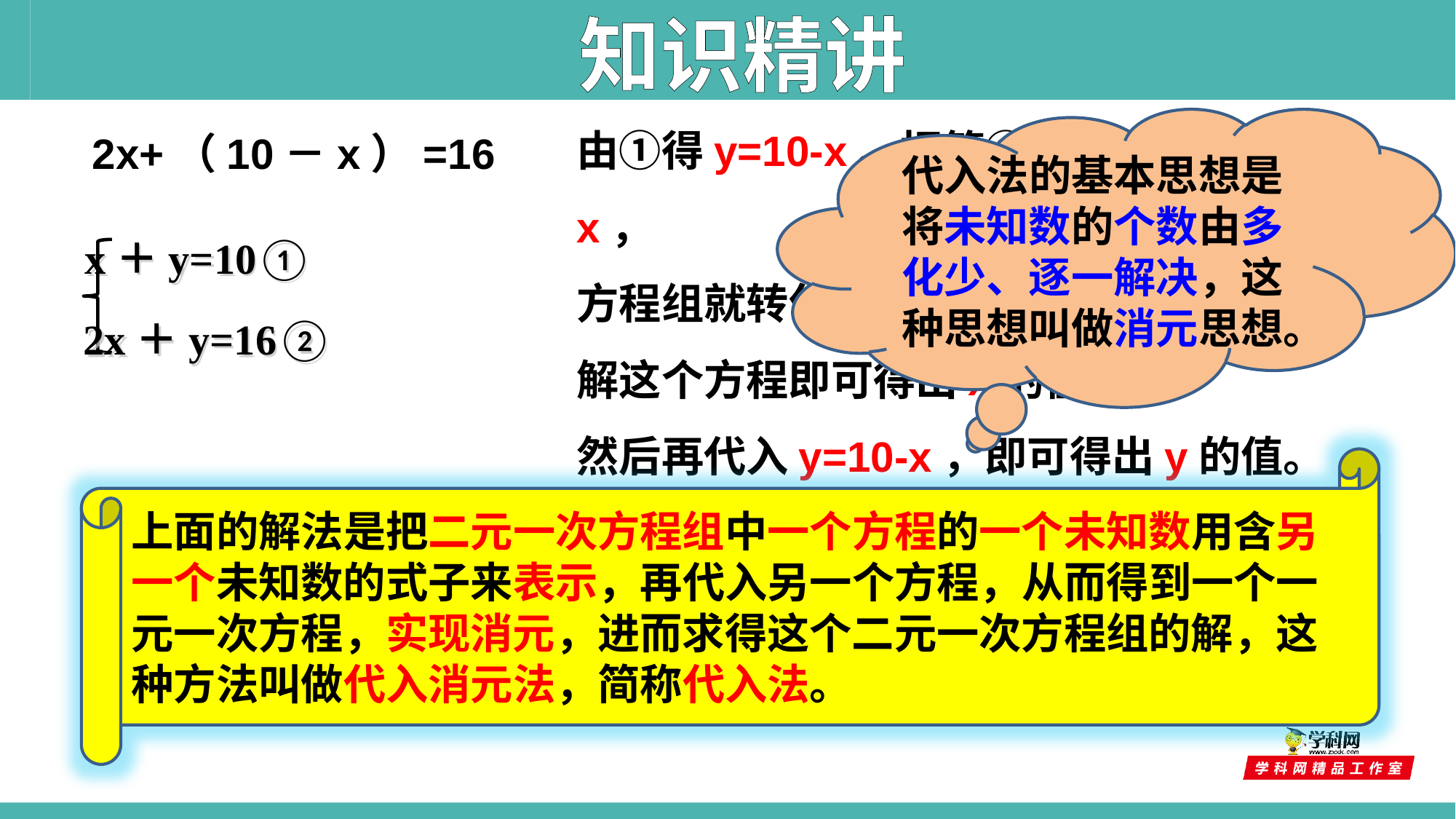

知识精讲
由①得y=10-x。把第②中的y都换成10-x，
方程组就转化为2x+（10－x）=16，
解这个方程即可得出x的值，
然后再代入y=10-x，即可得出y的值。
代入法的基本思想是将未知数的个数由多化少、逐一解决，这种思想叫做消元思想。
2x+（10－x）=16
x＋y=10①

2x＋y=16②

上面的解法是把二元一次方程组中一个方程的一个未知数用含另一个未知数的式子来表示，再代入另一个方程，从而得到一个一元一次方程，实现消元，进而求得这个二元一次方程组的解，这种方法叫做代入消元法，简称代入法。